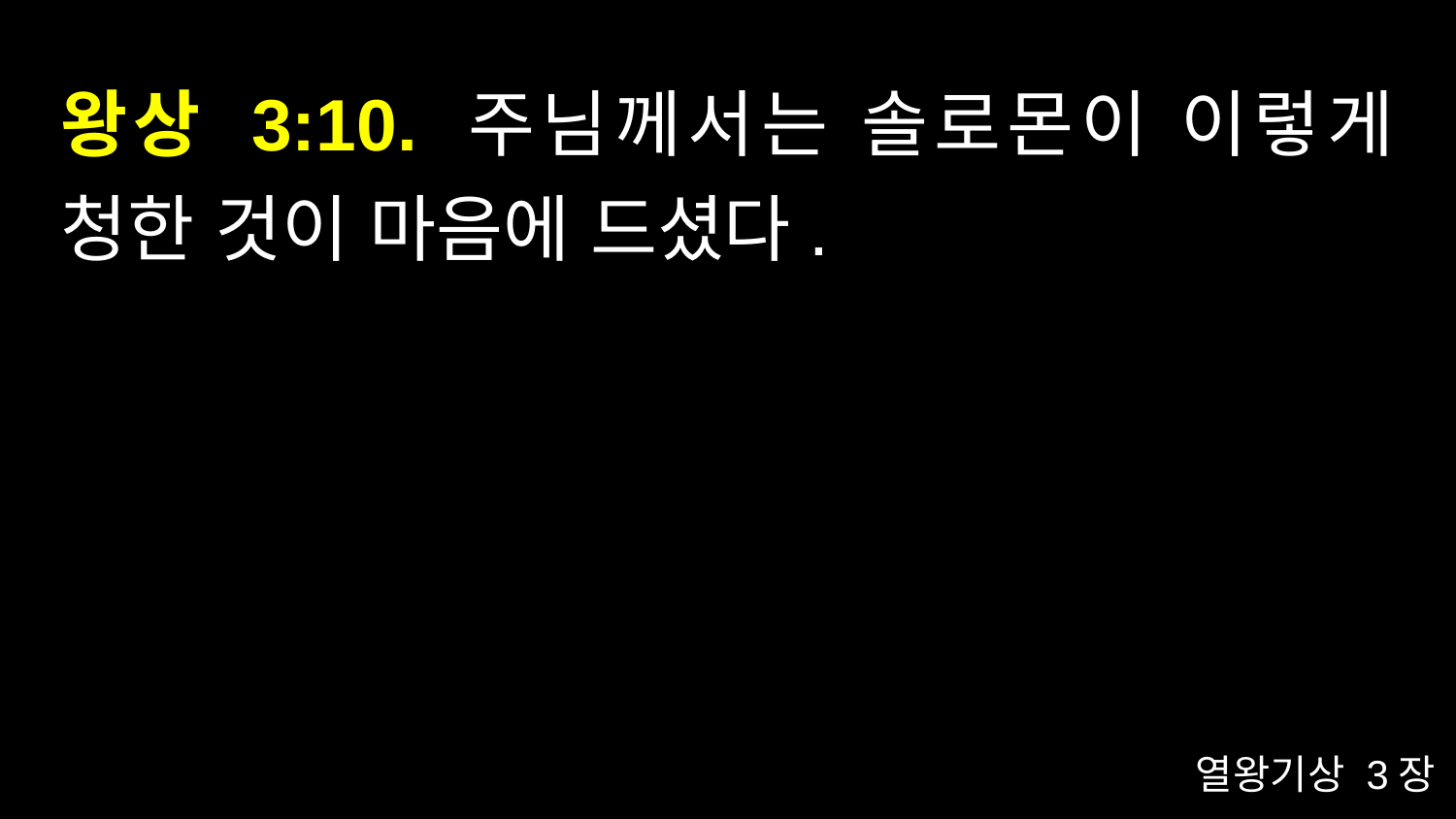

# 왕상 3:10. 주님께서는 솔로몬이 이렇게 청한 것이 마음에 드셨다.
열왕기상 3장